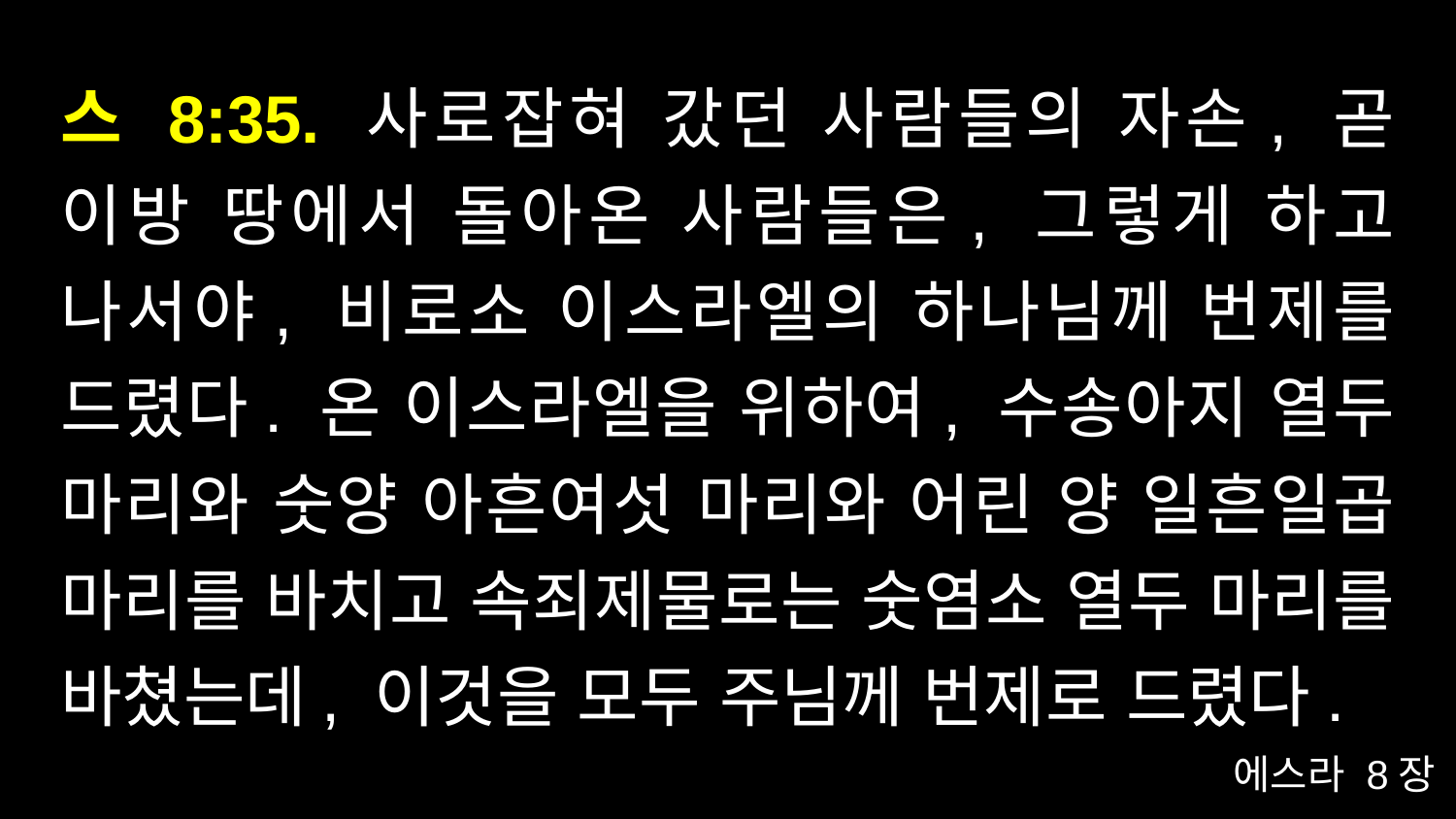

# 스 8:35. 사로잡혀 갔던 사람들의 자손, 곧 이방 땅에서 돌아온 사람들은, 그렇게 하고 나서야, 비로소 이스라엘의 하나님께 번제를 드렸다. 온 이스라엘을 위하여, 수송아지 열두 마리와 숫양 아흔여섯 마리와 어린 양 일흔일곱 마리를 바치고 속죄제물로는 숫염소 열두 마리를 바쳤는데, 이것을 모두 주님께 번제로 드렸다.
에스라 8장